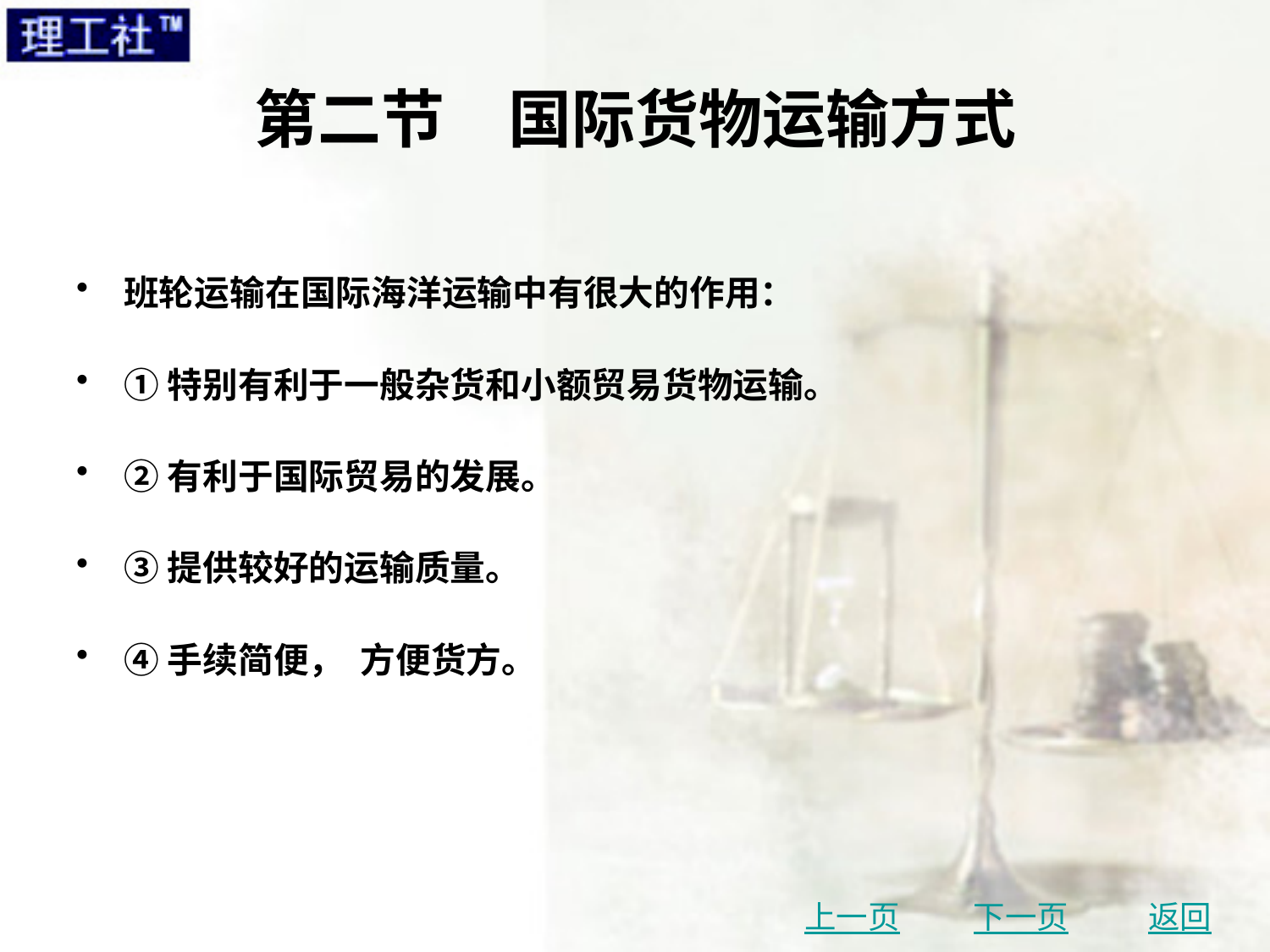

# 第二节　国际货物运输方式
班轮运输在国际海洋运输中有很大的作用：
①特别有利于一般杂货和小额贸易货物运输。
②有利于国际贸易的发展。
③提供较好的运输质量。
④手续简便，  方便货方。

上一页
下一页
返回